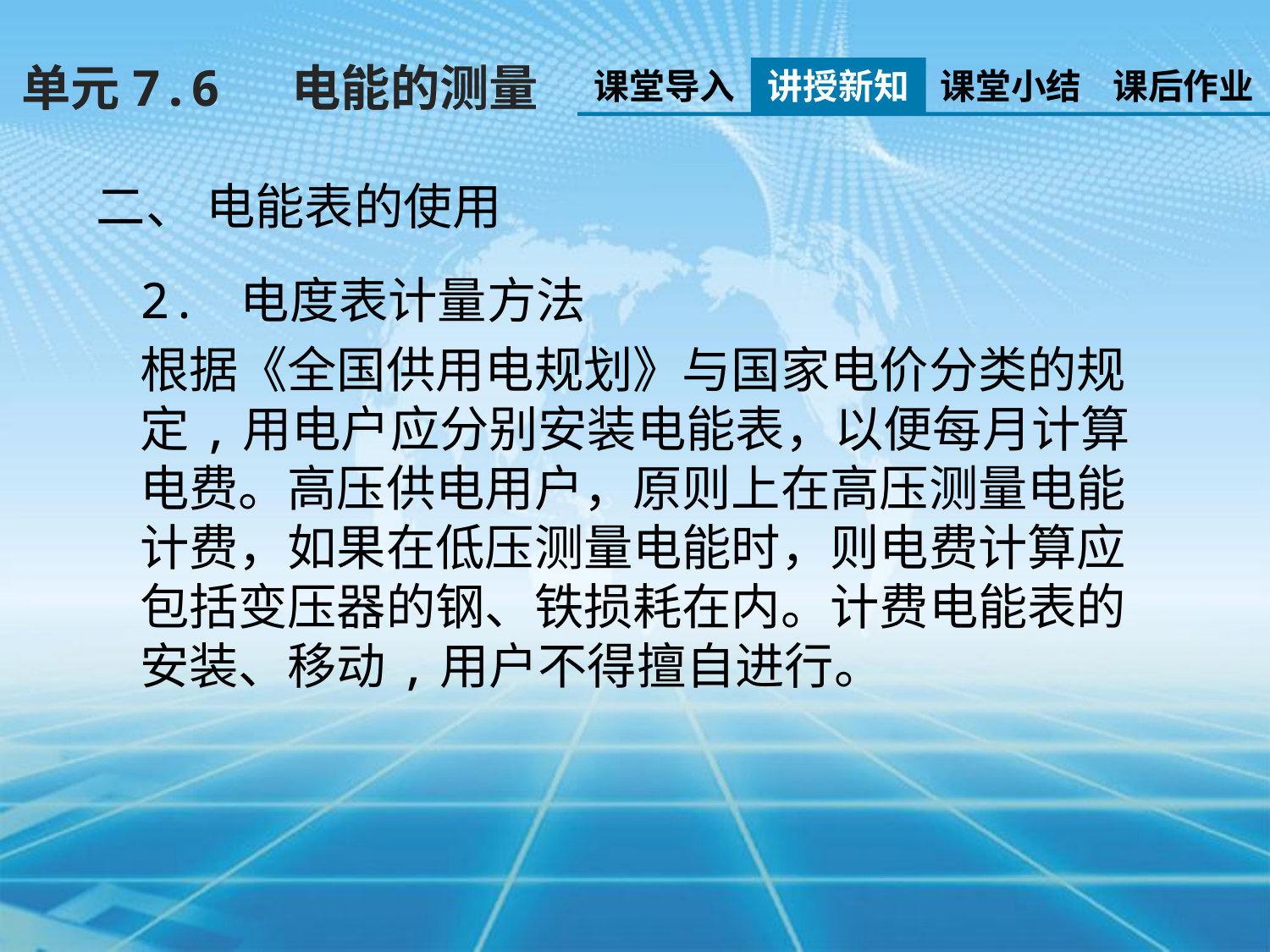

单元7.6  电能的测量
课堂导入
讲授新知
课堂小结
课后作业
二、 电能表的使用
2. 电度表计量方法
根据《全国供用电规划》与国家电价分类的规定,用电户应分别安装电能表，以便每月计算电费。高压供电用户，原则上在高压测量电能计费，如果在低压测量电能时，则电费计算应包括变压器的钢、铁损耗在内。计费电能表的安装、移动,用户不得擅自进行。